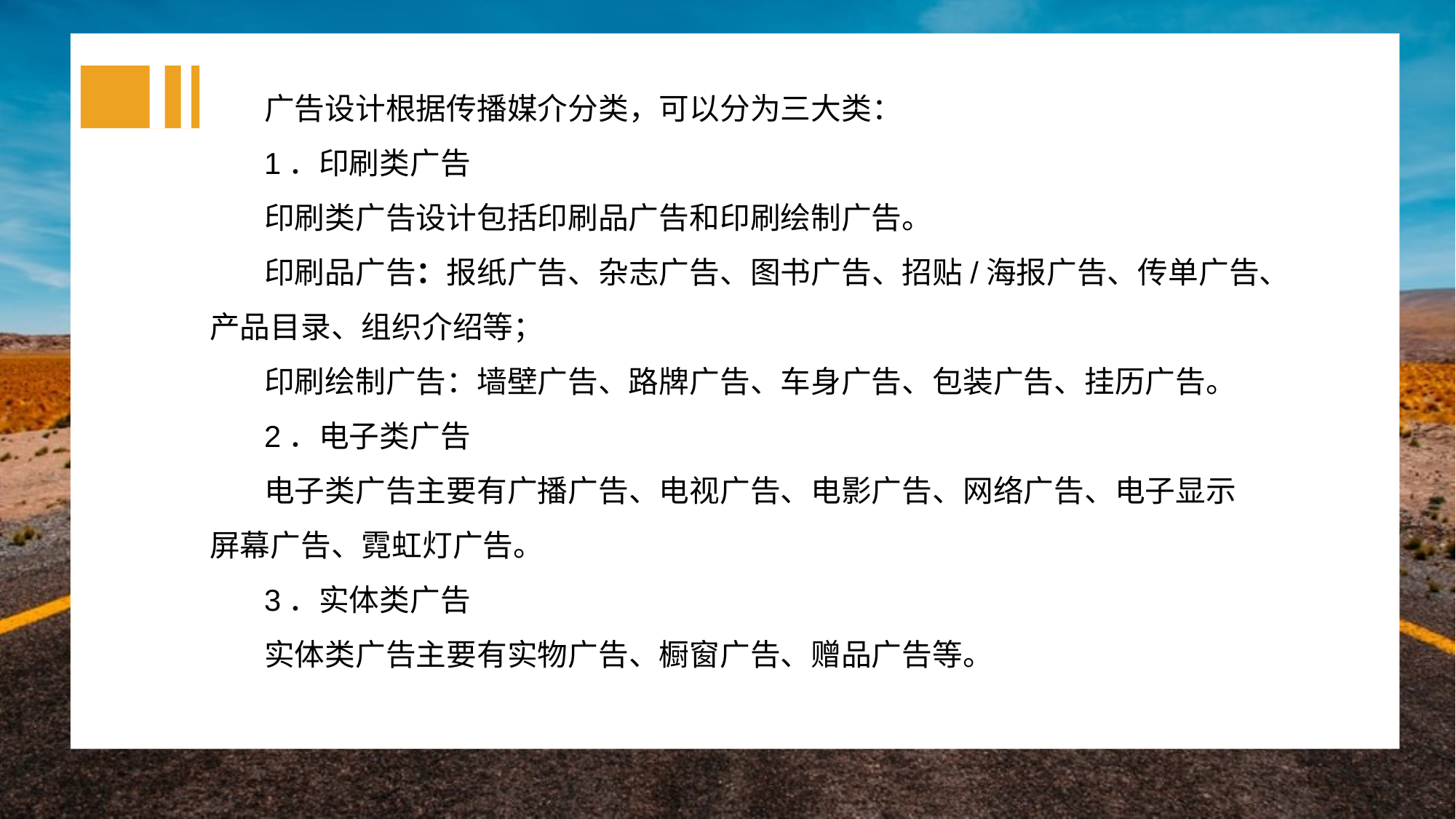

广告设计根据传播媒介分类，可以分为三大类：
1．印刷类广告
印刷类广告设计包括印刷品广告和印刷绘制广告。
印刷品广告：报纸广告、杂志广告、图书广告、招贴/海报广告、传单广告、产品目录、组织介绍等；
印刷绘制广告：墙壁广告、路牌广告、车身广告、包装广告、挂历广告。
2．电子类广告
电子类广告主要有广播广告、电视广告、电影广告、网络广告、电子显示屏幕广告、霓虹灯广告。
3．实体类广告
实体类广告主要有实物广告、橱窗广告、赠品广告等。